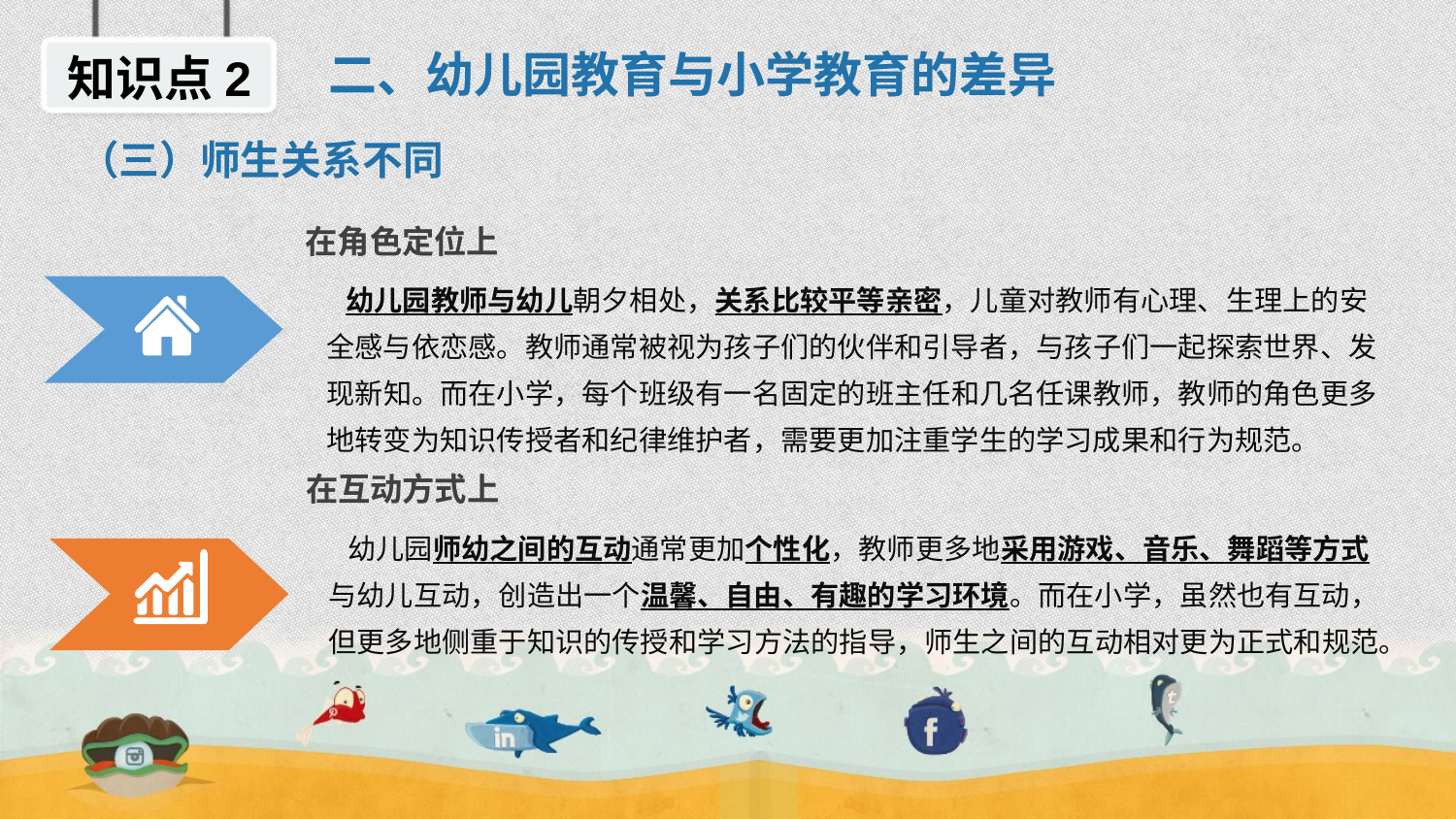

二、幼儿园教育与小学教育的差异
知识点2
（三）师生关系不同
在角色定位上
  幼儿园教师与幼儿朝夕相处，关系比较平等亲密，儿童对教师有心理、生理上的安全感与依恋感。教师通常被视为孩子们的伙伴和引导者，与孩子们一起探索世界、发现新知。而在小学，每个班级有一名固定的班主任和几名任课教师，教师的角色更多地转变为知识传授者和纪律维护者，需要更加注重学生的学习成果和行为规范。

在互动方式上
  幼儿园师幼之间的互动通常更加个性化，教师更多地采用游戏、音乐、舞蹈等方式与幼儿互动，创造出一个温馨、自由、有趣的学习环境。而在小学，虽然也有互动，但更多地侧重于知识的传授和学习方法的指导，师生之间的互动相对更为正式和规范。